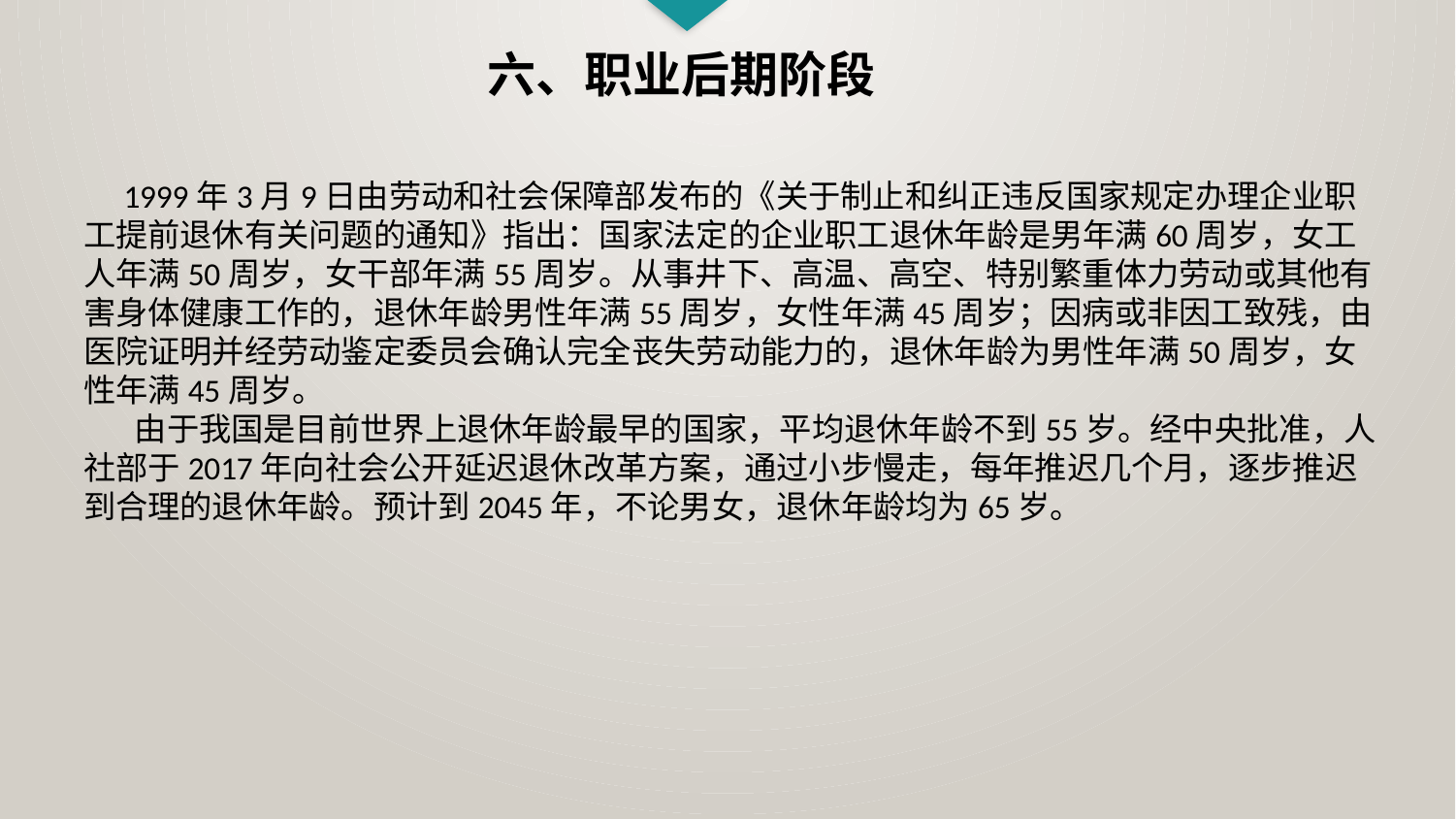

六、职业后期阶段
     1999年3月9日由劳动和社会保障部发布的《关于制止和纠正违反国家规定办理企业职工提前退休有关问题的通知》指出：国家法定的企业职工退休年龄是男年满60周岁，女工人年满50周岁，女干部年满55周岁。从事井下、高温、高空、特别繁重体力劳动或其他有害身体健康工作的，退休年龄男性年满55周岁，女性年满45周岁；因病或非因工致残，由医院证明并经劳动鉴定委员会确认完全丧失劳动能力的，退休年龄为男性年满50周岁，女性年满45周岁。
      由于我国是目前世界上退休年龄最早的国家，平均退休年龄不到55岁。经中央批准，人社部于2017年向社会公开延迟退休改革方案，通过小步慢走，每年推迟几个月，逐步推迟到合理的退休年龄。预计到2045年，不论男女，退休年龄均为65岁。
56